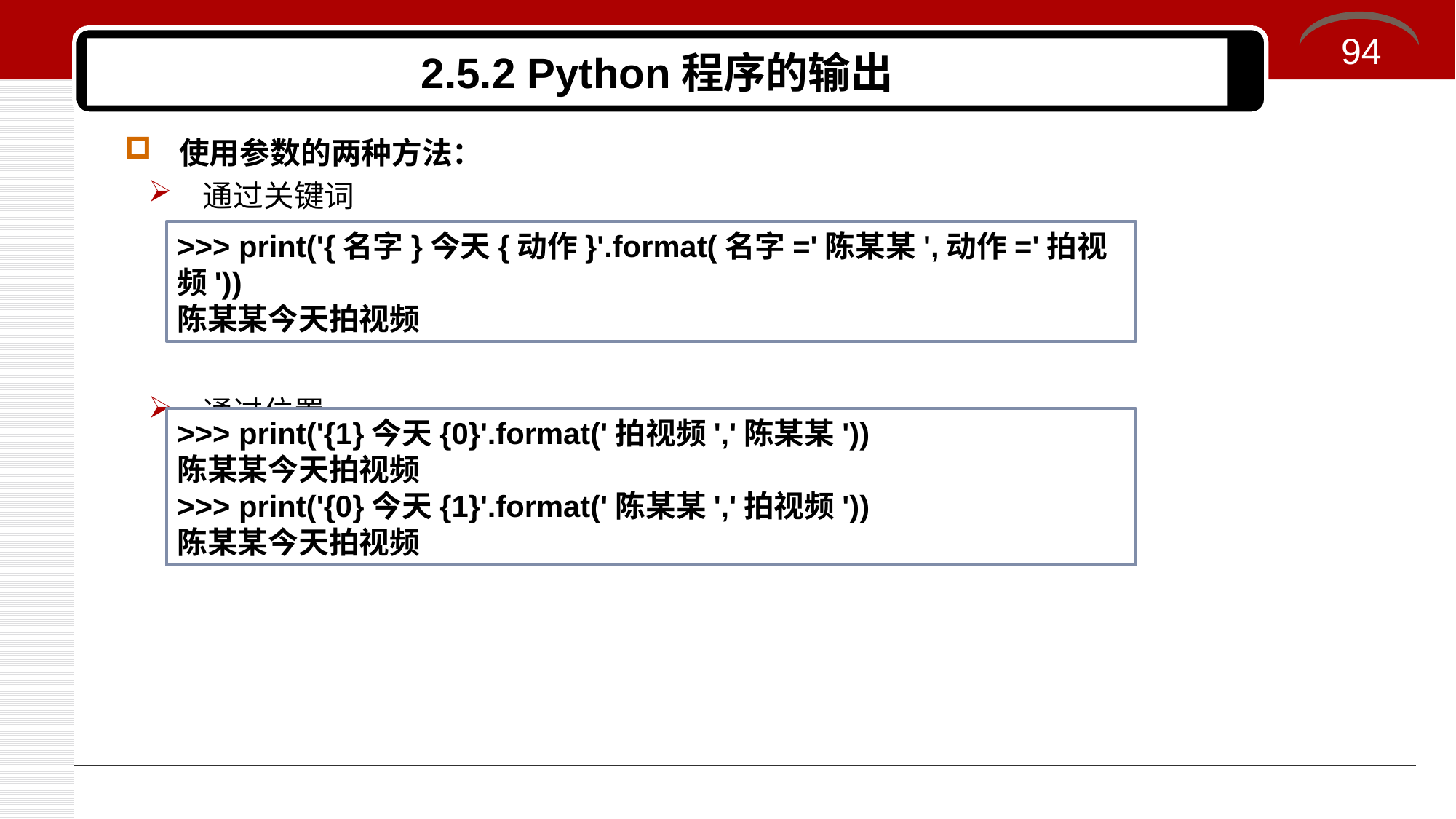

94
# 2.5.2 Python程序的输出
使用参数的两种方法：
通过关键词

通过位置
>>> print('{名字}今天{动作}'.format(名字='陈某某',动作='拍视频'))
陈某某今天拍视频
>>> print('{1}今天{0}'.format('拍视频','陈某某'))
陈某某今天拍视频
>>> print('{0}今天{1}'.format('陈某某','拍视频'))
陈某某今天拍视频